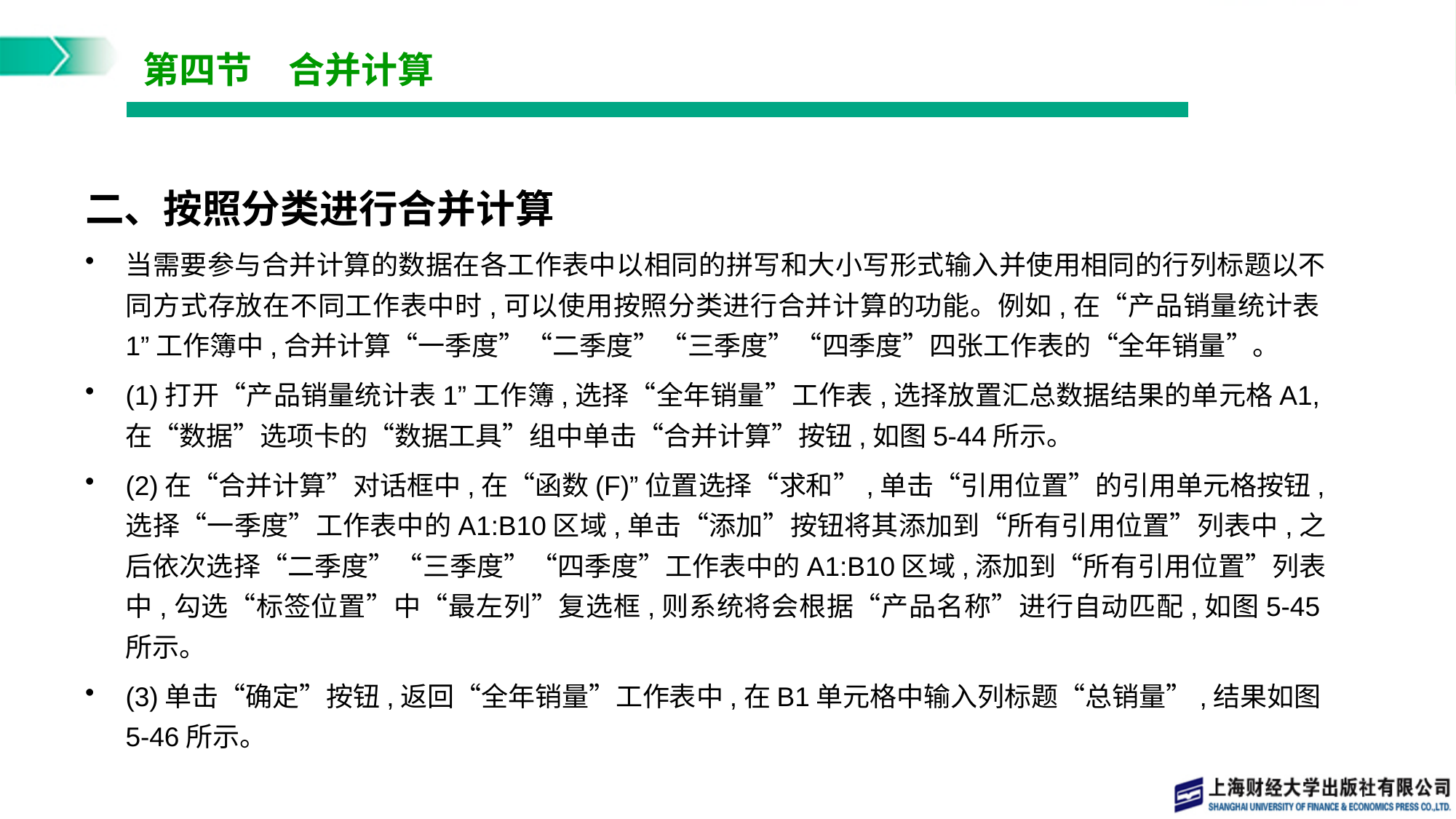

# 第四节　合并计算
二、按照分类进行合并计算
当需要参与合并计算的数据在各工作表中以相同的拼写和大小写形式输入并使用相同的行列标题以不同方式存放在不同工作表中时,可以使用按照分类进行合并计算的功能。例如,在“产品销量统计表1”工作簿中,合并计算“一季度”“二季度”“三季度”“四季度”四张工作表的“全年销量”。
(1)打开“产品销量统计表1”工作簿,选择“全年销量”工作表,选择放置汇总数据结果的单元格A1,在“数据”选项卡的“数据工具”组中单击“合并计算”按钮,如图5-44所示。
(2)在“合并计算”对话框中,在“函数(F)”位置选择“求和”,单击“引用位置”的引用单元格按钮,选择“一季度”工作表中的A1:B10区域,单击“添加”按钮将其添加到“所有引用位置”列表中,之后依次选择“二季度”“三季度”“四季度”工作表中的A1:B10区域,添加到“所有引用位置”列表中,勾选“标签位置”中“最左列”复选框,则系统将会根据“产品名称”进行自动匹配,如图5-45所示。
(3)单击“确定”按钮,返回“全年销量”工作表中,在B1单元格中输入列标题“总销量”,结果如图5-46所示。